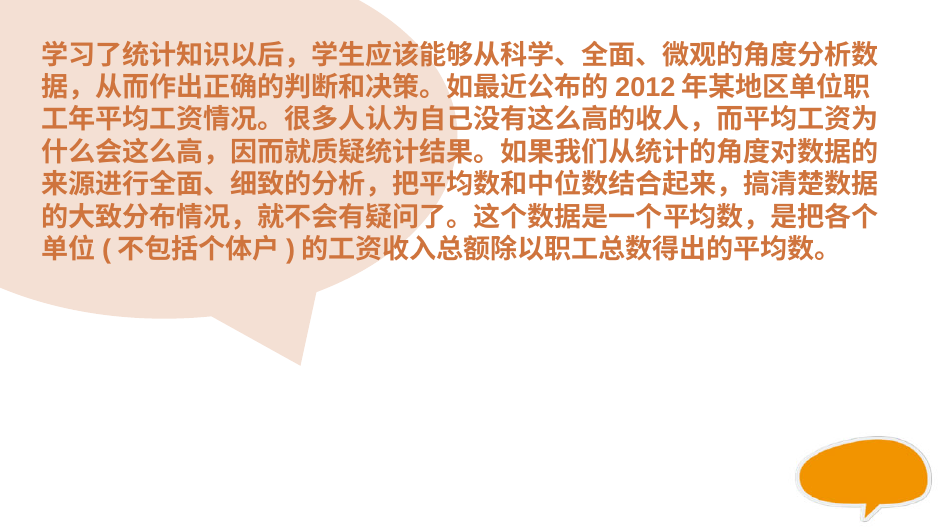

学习了统计知识以后，学生应该能够从科学、全面、微观的角度分析数据，从而作出正确的判断和决策。如最近公布的2012年某地区单位职工年平均工资情况。很多人认为自己没有这么高的收人，而平均工资为什么会这么高，因而就质疑统计结果。如果我们从统计的角度对数据的来源进行全面、细致的分析，把平均数和中位数结合起来，搞清楚数据的大致分布情况，就不会有疑问了。这个数据是一个平均数，是把各个单位(不包括个体户)的工资收入总额除以职工总数得出的平均数。